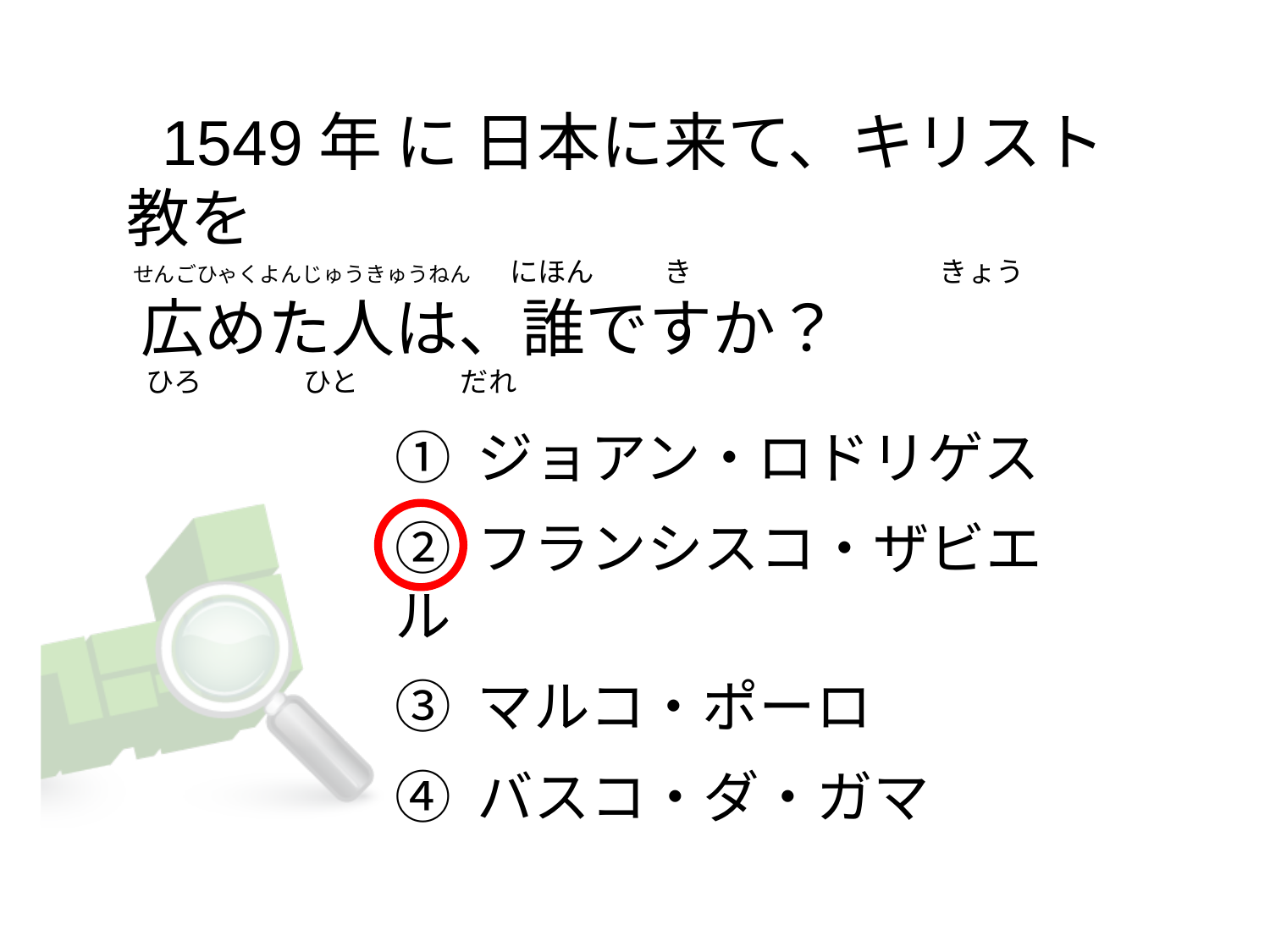

# 1549年 に 日本に来て、キリスト教を  せんごひゃくよんじゅうきゅうねん      にほん           き                                       きょう    広めた人は、誰ですか？    ひろ                ひと                だれ
① ジョアン・ロドリゲス
② フランシスコ・ザビエル
③ マルコ・ポーロ
④ バスコ・ダ・ガマ